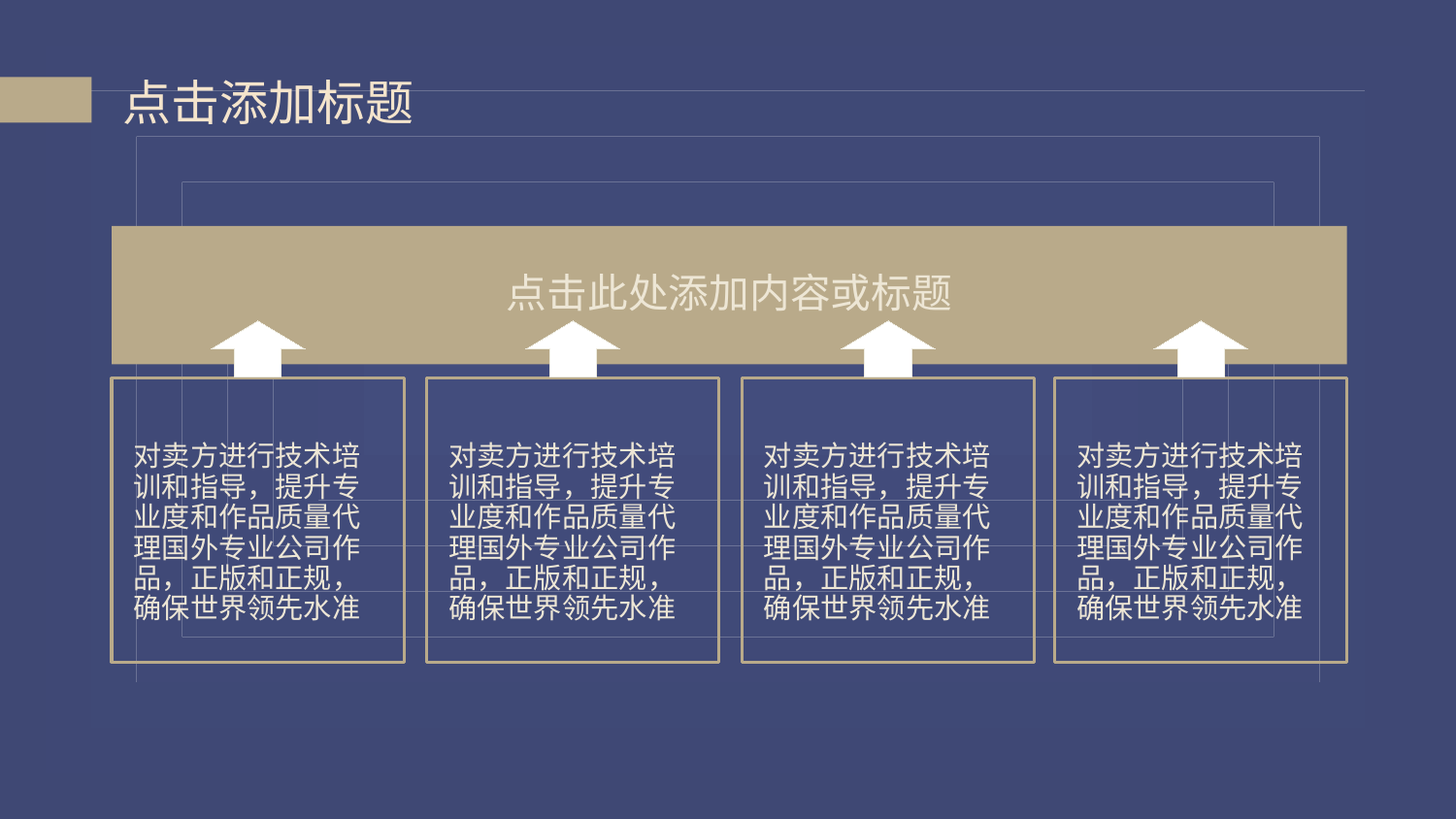

点击添加标题

点击此处添加内容或标题

对卖方进行技术培训和指导，提升专业度和作品质量代理国外专业公司作品，正版和正规，确保世界领先水准
对卖方进行技术培训和指导，提升专业度和作品质量代理国外专业公司作品，正版和正规，确保世界领先水准
对卖方进行技术培训和指导，提升专业度和作品质量代理国外专业公司作品，正版和正规，确保世界领先水准
对卖方进行技术培训和指导，提升专业度和作品质量代理国外专业公司作品，正版和正规，确保世界领先水准